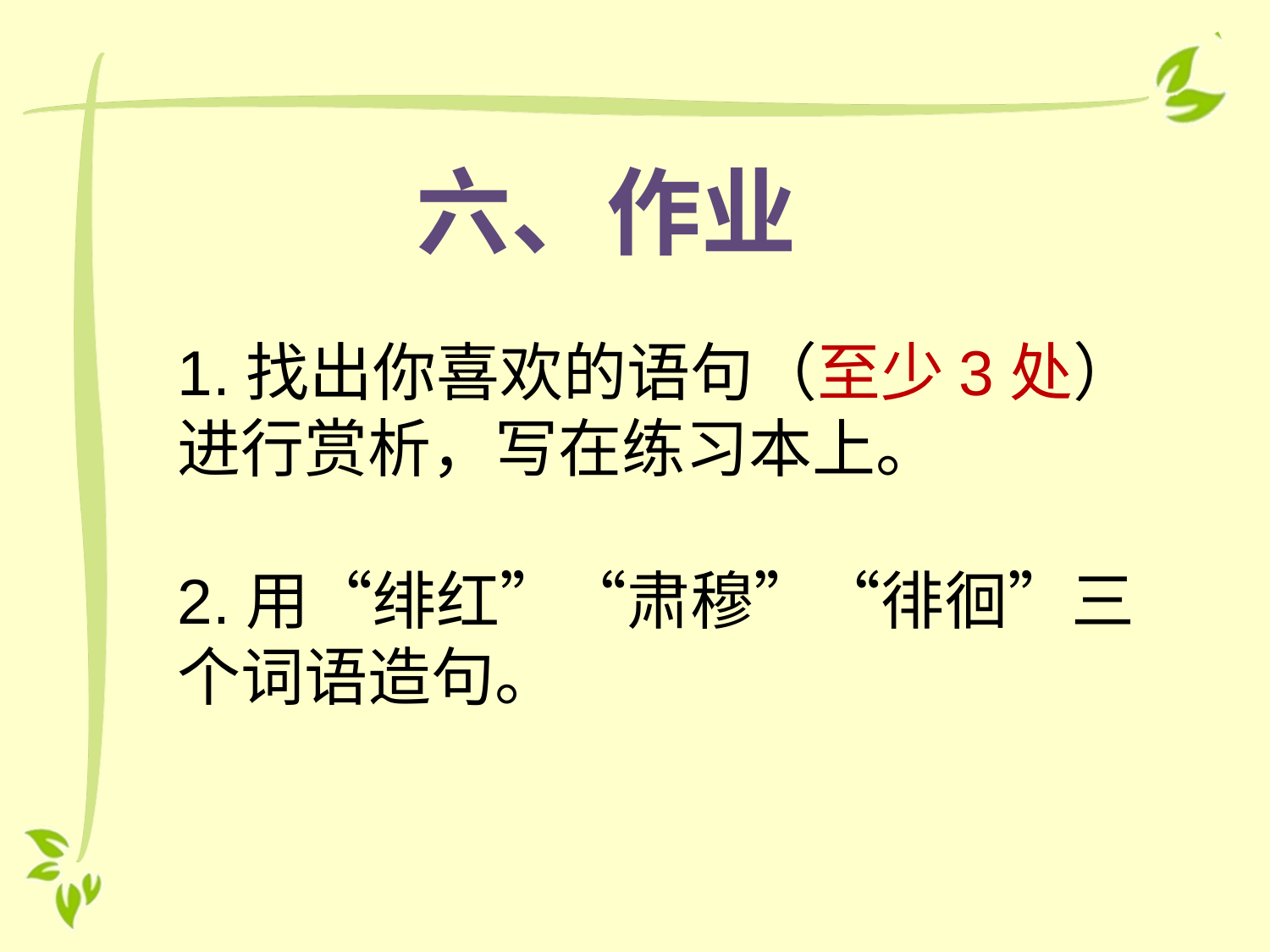

六、作业
1.找出你喜欢的语句（至少3处）进行赏析，写在练习本上。

2.用“绯红”“肃穆”“徘徊”三个词语造句。